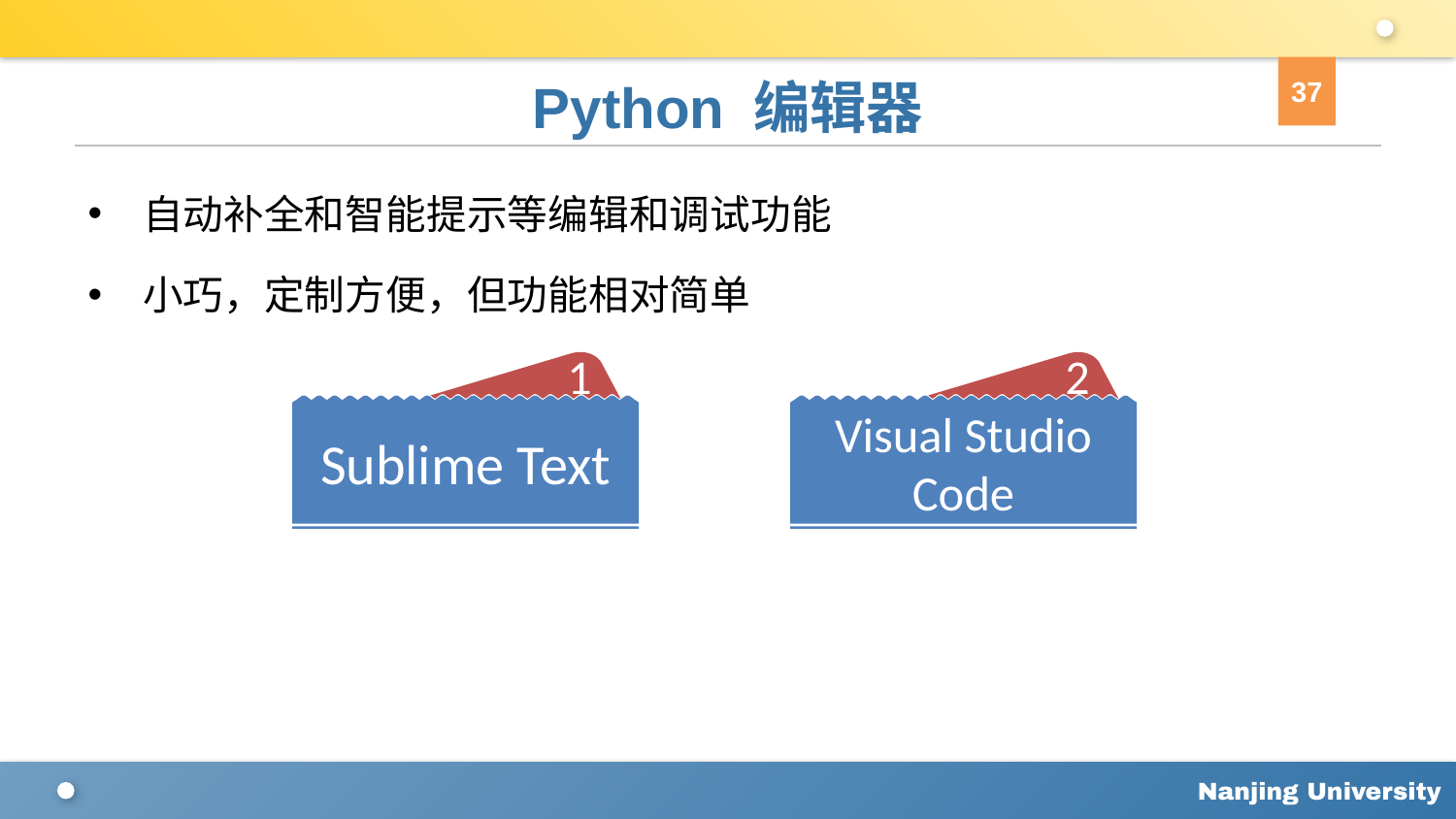

37
# Python 编辑器
自动补全和智能提示等编辑和调试功能
小巧，定制方便，但功能相对简单
1
2
Sublime Text
Visual Studio Code